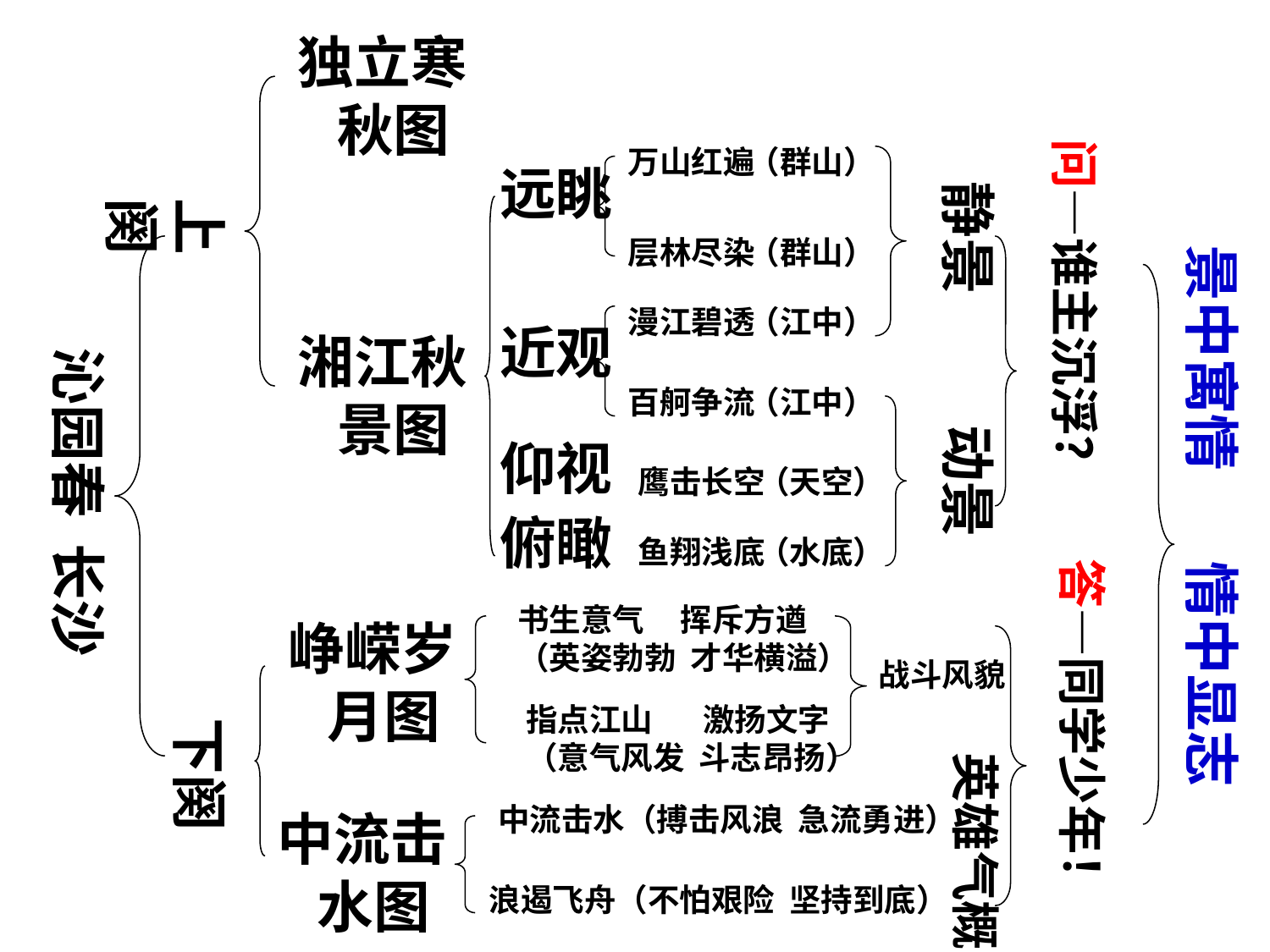

独立寒
  秋图

问—谁主沉浮？
万山红遍
（群山）

远眺

静景
上阕

层林尽染
（群山）
景中寓情       情中显志

漫江碧透
（江中）

近观
湘江秋
  景图
沁园春  长沙
百舸争流
（江中）

动景
仰视
鹰击长空
（天空）
俯瞰
鱼翔浅底
（水底）
答—同学少年！
书生意气     挥斥方遒
（英姿勃勃  才华横溢）
峥嵘岁
  月图

战斗风貌

指点江山       激扬文字
（意气风发  斗志昂扬）
下阕
英雄气概
中流击水（搏击风浪  急流勇进）
中流击
  水图

52
浪遏飞舟（不怕艰险  坚持到底）